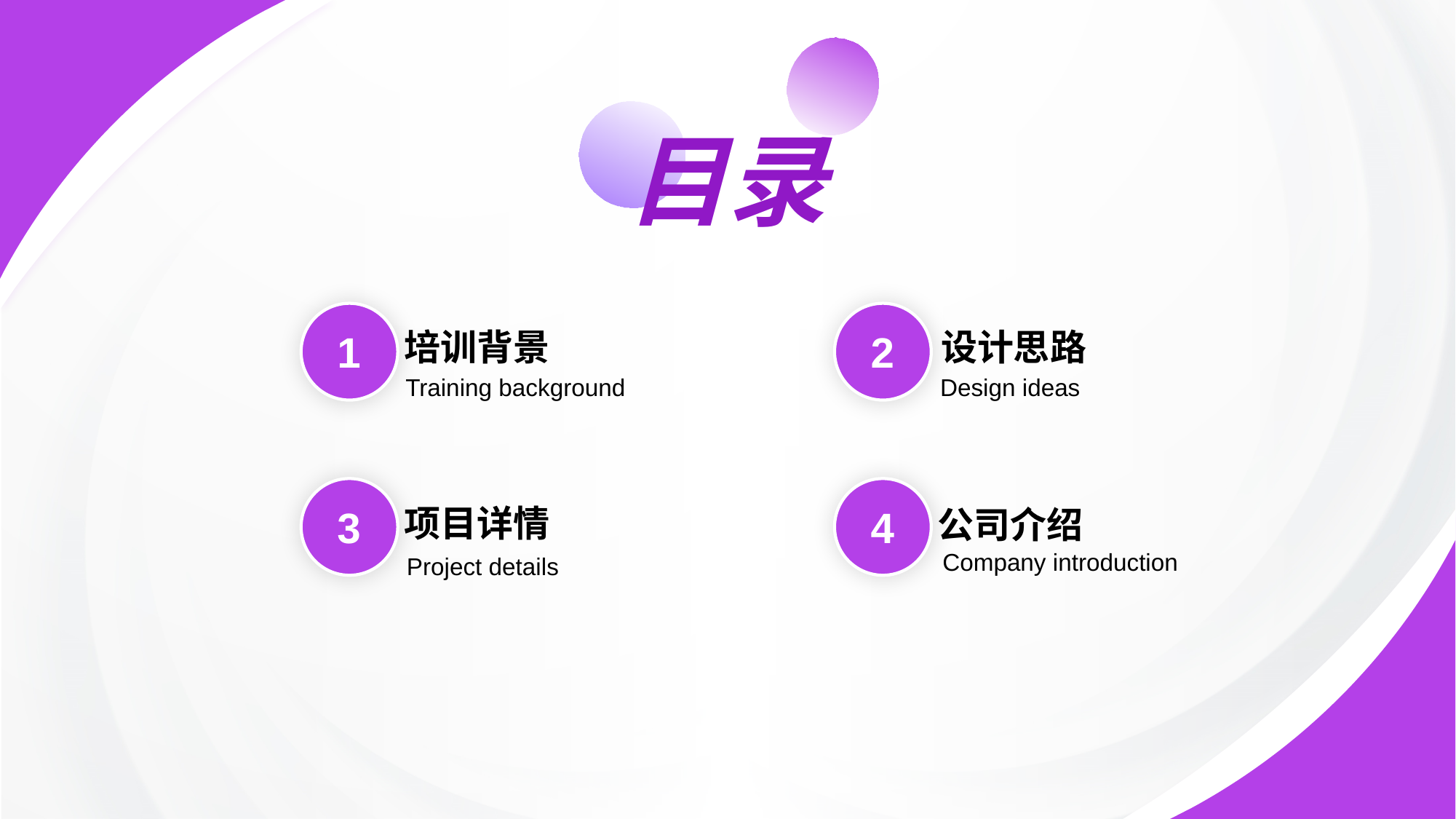

目录

培训背景
设计思路

1
2
Training background
Design ideas

项目详情
公司介绍
3
4
Company introduction
Project details